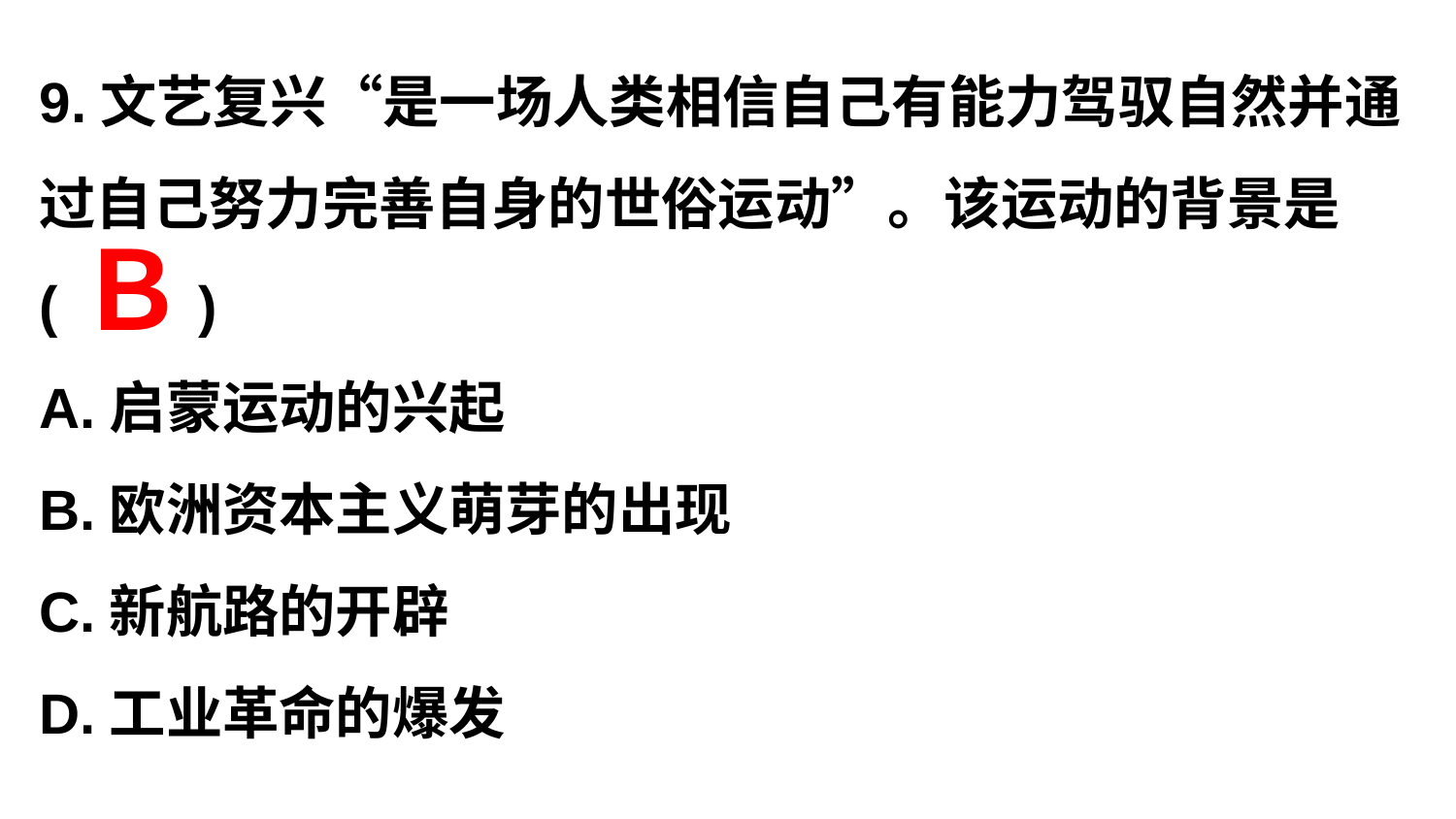

9.文艺复兴“是一场人类相信自己有能力驾驭自然并通过自己努力完善自身的世俗运动”。该运动的背景是(　　)
A.启蒙运动的兴起
B.欧洲资本主义萌芽的出现
C.新航路的开辟
D.工业革命的爆发
Ｂ